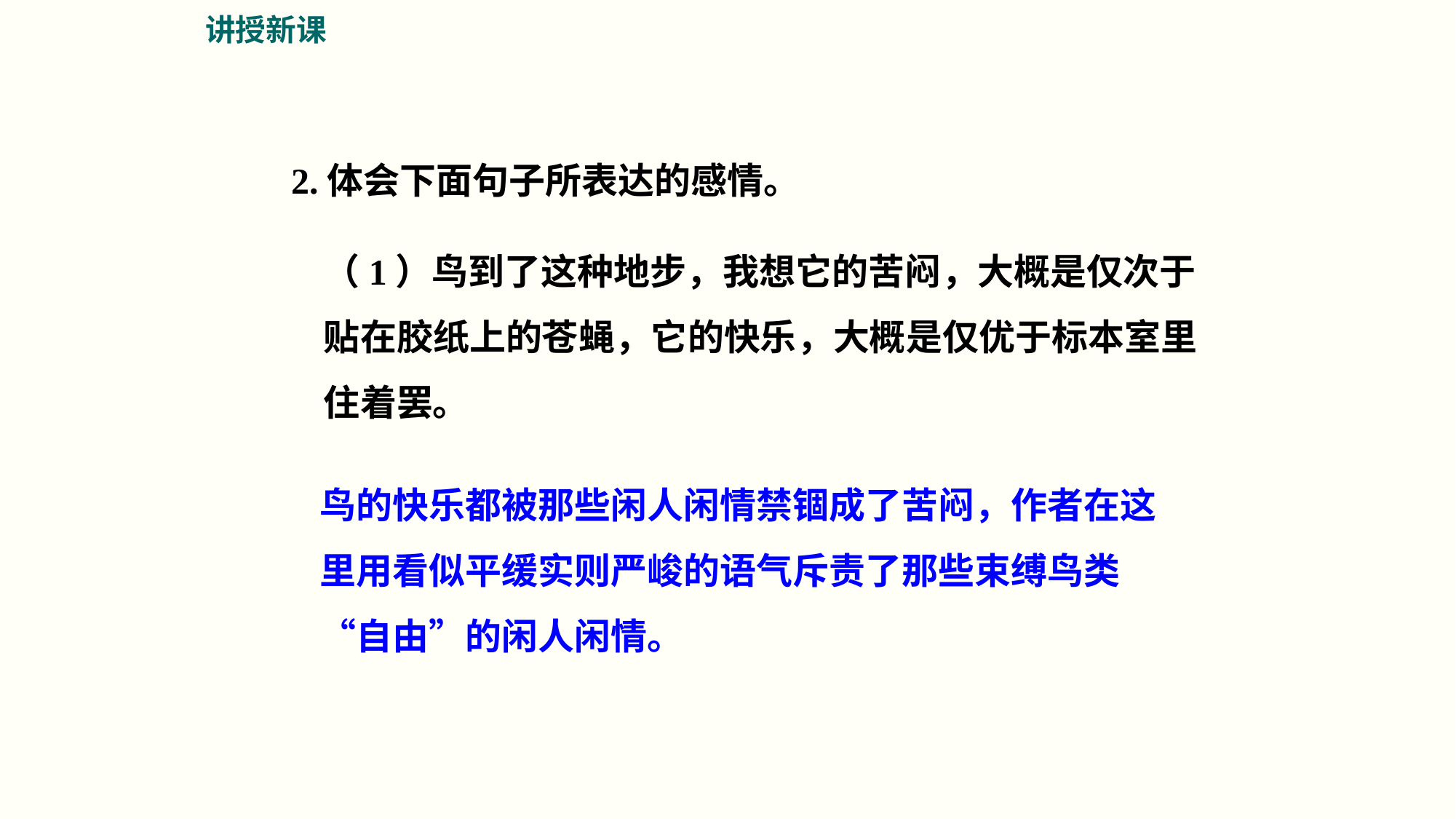

讲授新课
2.体会下面句子所表达的感情。
（1）鸟到了这种地步，我想它的苦闷，大概是仅次于贴在胶纸上的苍蝇，它的快乐，大概是仅优于标本室里住着罢。
鸟的快乐都被那些闲人闲情禁锢成了苦闷，作者在这里用看似平缓实则严峻的语气斥责了那些束缚鸟类“自由”的闲人闲情。